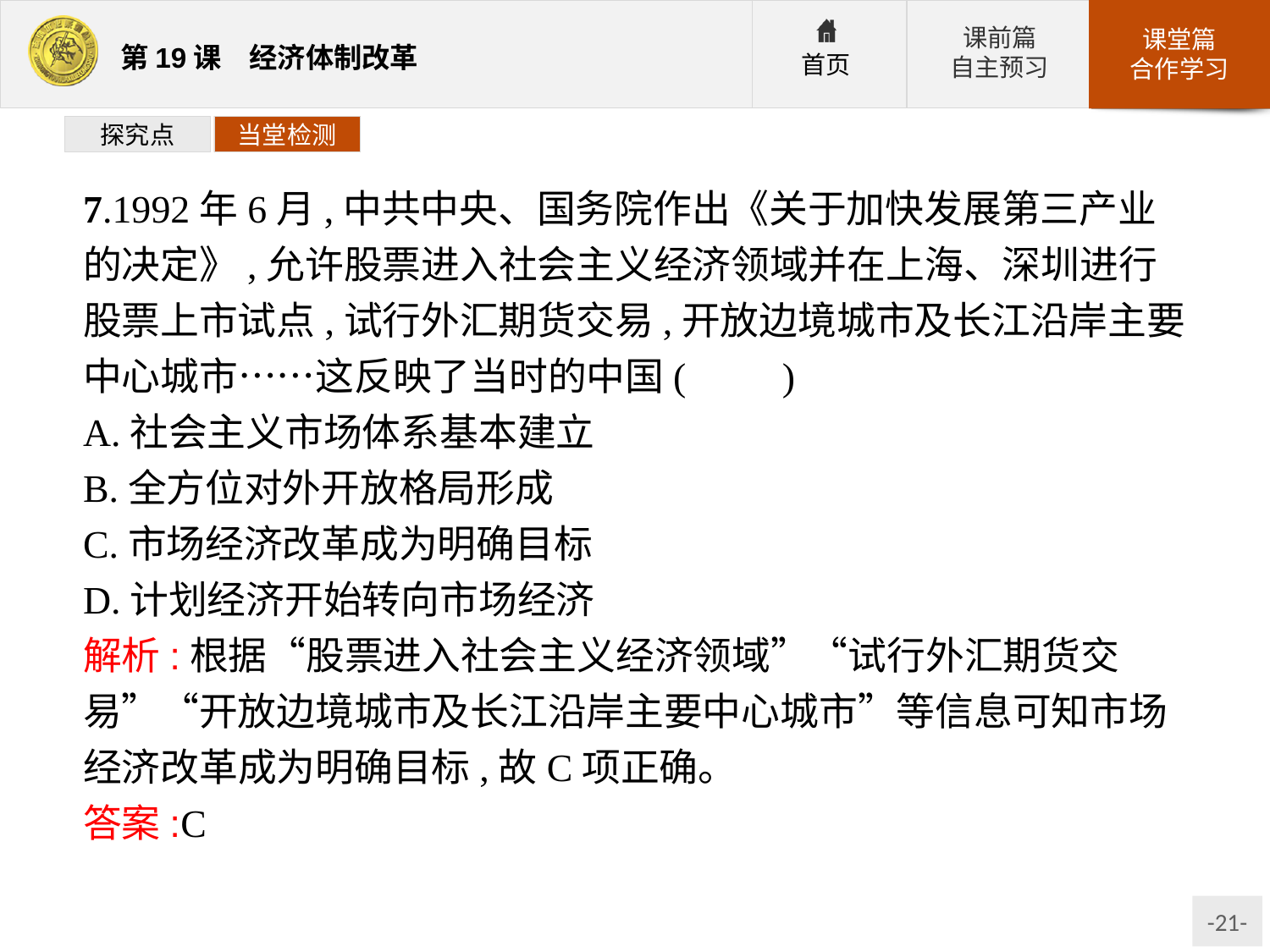

探究点
当堂检测
7.1992年6月,中共中央、国务院作出《关于加快发展第三产业的决定》,允许股票进入社会主义经济领域并在上海、深圳进行股票上市试点,试行外汇期货交易,开放边境城市及长江沿岸主要中心城市……这反映了当时的中国(　　)
A.社会主义市场体系基本建立
B.全方位对外开放格局形成
C.市场经济改革成为明确目标
D.计划经济开始转向市场经济
解析:根据“股票进入社会主义经济领域”“试行外汇期货交易”“开放边境城市及长江沿岸主要中心城市”等信息可知市场经济改革成为明确目标,故C项正确。
答案:C